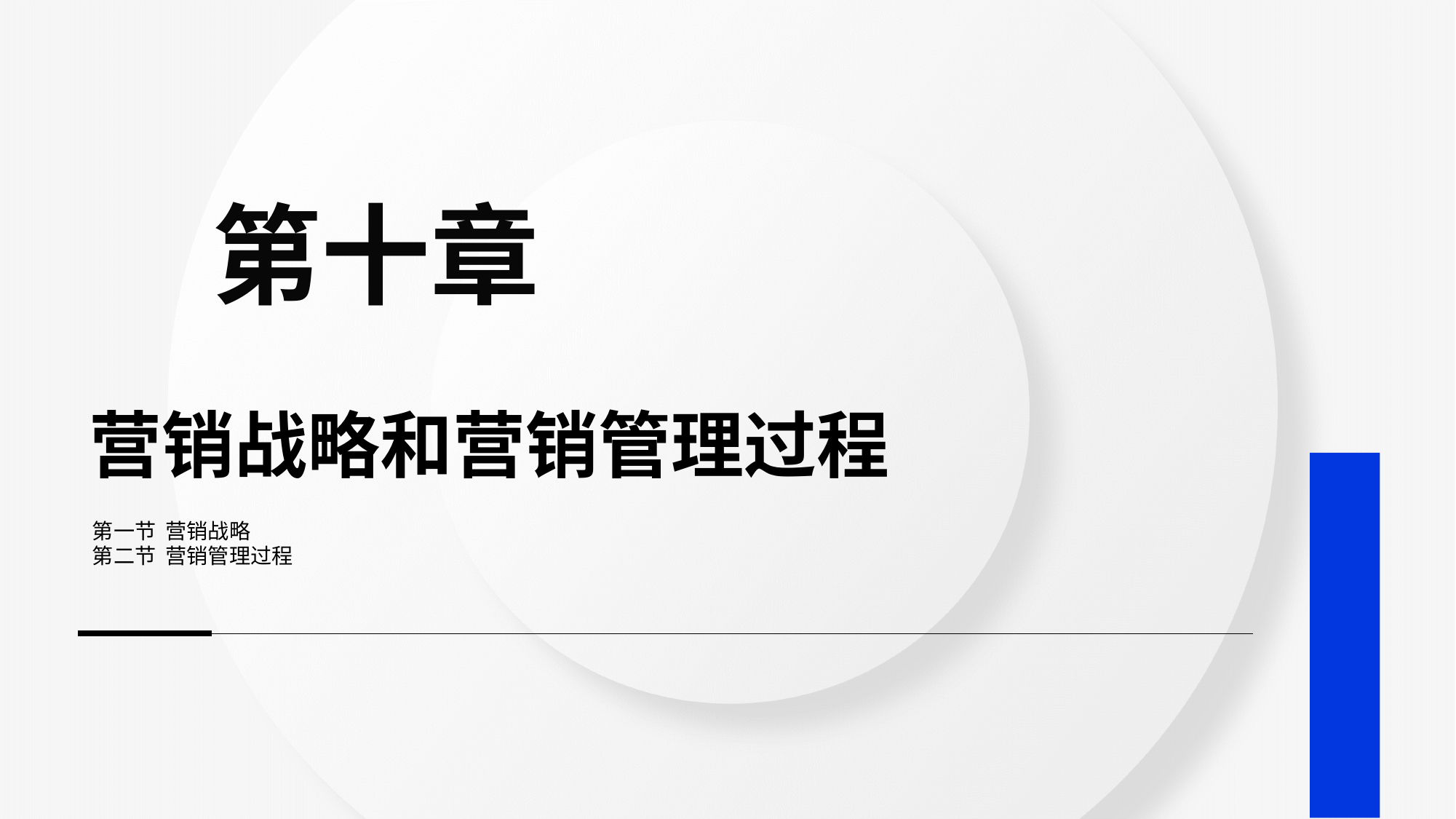

第十章
# 营销战略和营销管理过程

第一节  营销战略
第二节  营销管理过程